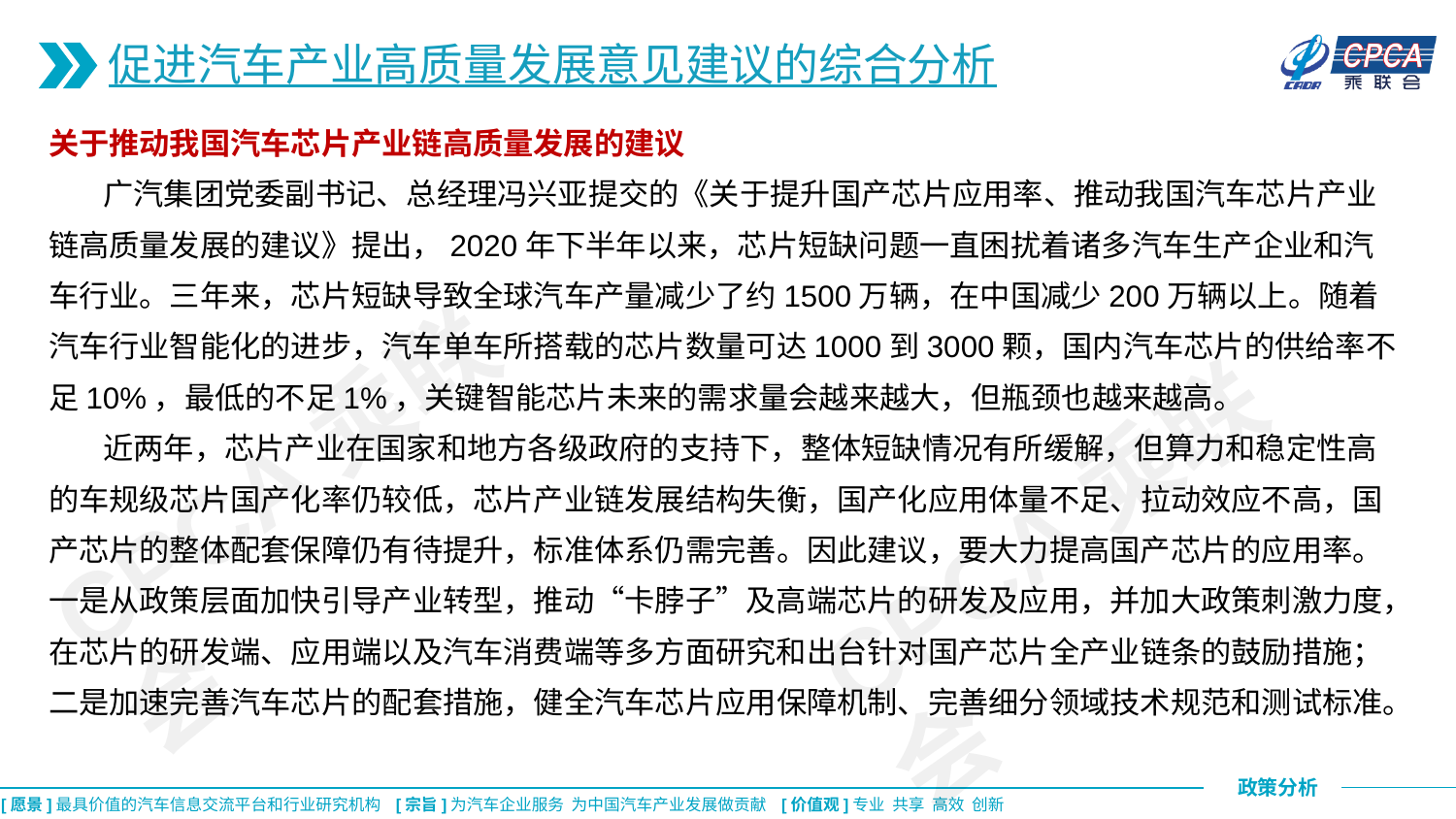

促进汽车产业高质量发展意见建议的综合分析
关于推动我国汽车芯片产业链高质量发展的建议
       广汽集团党委副书记、总经理冯兴亚提交的《关于提升国产芯片应用率、推动我国汽车芯片产业链高质量发展的建议》提出，2020年下半年以来，芯片短缺问题一直困扰着诸多汽车生产企业和汽车行业。三年来，芯片短缺导致全球汽车产量减少了约1500万辆，在中国减少200万辆以上。随着汽车行业智能化的进步，汽车单车所搭载的芯片数量可达1000到3000颗，国内汽车芯片的供给率不足10%，最低的不足1%，关键智能芯片未来的需求量会越来越大，但瓶颈也越来越高。
       近两年，芯片产业在国家和地方各级政府的支持下，整体短缺情况有所缓解，但算力和稳定性高的车规级芯片国产化率仍较低，芯片产业链发展结构失衡，国产化应用体量不足、拉动效应不高，国产芯片的整体配套保障仍有待提升，标准体系仍需完善。因此建议，要大力提高国产芯片的应用率。一是从政策层面加快引导产业转型，推动“卡脖子”及高端芯片的研发及应用，并加大政策刺激力度，在芯片的研发端、应用端以及汽车消费端等多方面研究和出台针对国产芯片全产业链条的鼓励措施；二是加速完善汽车芯片的配套措施，健全汽车芯片应用保障机制、完善细分领域技术规范和测试标准。
CPCA乘联会
CPCA乘联会